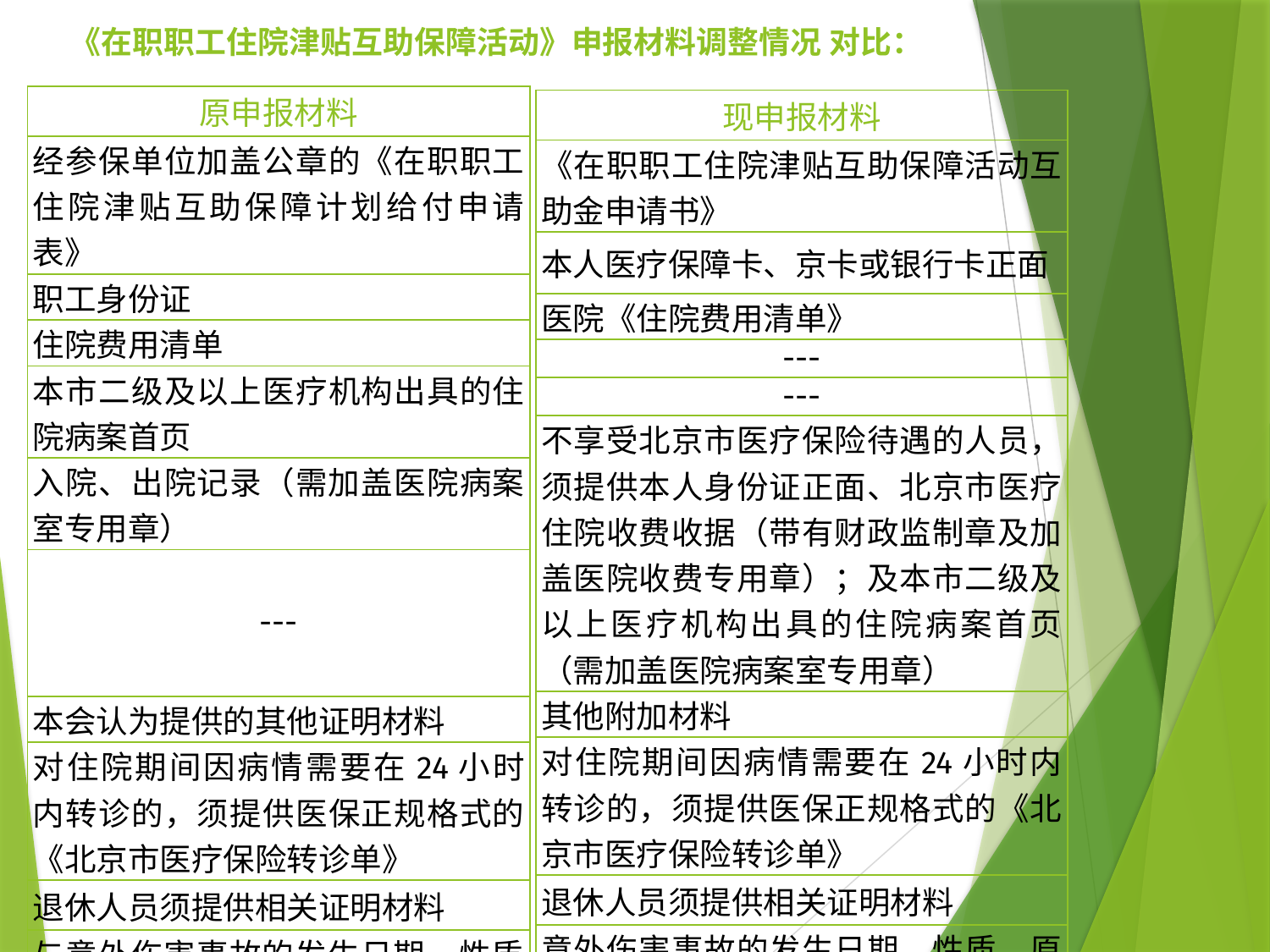

# 《在职职工住院津贴互助保障活动》申报材料调整情况 对比：
| 原申报材料 |
| --- |
| 经参保单位加盖公章的《在职职工住院津贴互助保障计划给付申请表》 |
| 职工身份证 |
| 住院费用清单 |
| 本市二级及以上医疗机构出具的住院病案首页 |
| 入院、出院记录（需加盖医院病案室专用章） |
| --- |
| 本会认为提供的其他证明材料 |
| 对住院期间因病情需要在24小时内转诊的，须提供医保正规格式的《北京市医疗保险转诊单》 |
| 退休人员须提供相关证明材料 |
| 与意外伤害事故的发生日期、性质、原因、伤害程度等有关的证明和资料 |
| 以上申报材料需提供A4纸复印件 |
| 现申报材料 |
| --- |
| 《在职职工住院津贴互助保障活动互助金申请书》 |
| 本人医疗保障卡、京卡或银行卡正面 |
| 医院《住院费用清单》 |
| --- |
| --- |
| 不享受北京市医疗保险待遇的人员，须提供本人身份证正面、北京市医疗住院收费收据（带有财政监制章及加盖医院收费专用章）；及本市二级及以上医疗机构出具的住院病案首页（需加盖医院病案室专用章） |
| 其他附加材料 |
| 对住院期间因病情需要在24小时内转诊的，须提供医保正规格式的《北京市医疗保险转诊单》 |
| 退休人员须提供相关证明材料 |
| 意外伤害事故的发生日期、性质、原因、伤害程度等有关的证明资料 |
| 以上申报材料须提供A4纸复印件 |